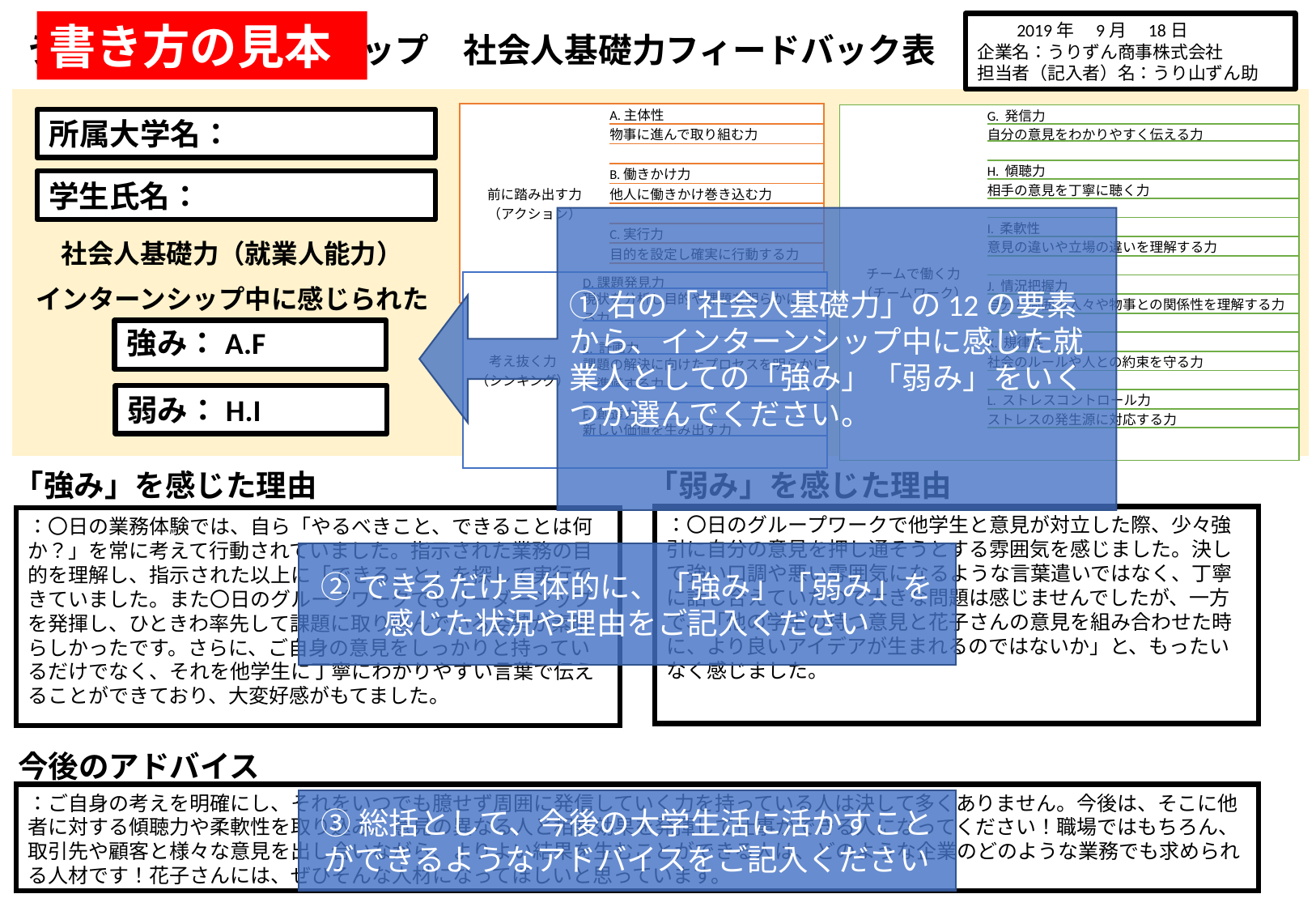

書き方の見本
　　2019年　9月　18日
企業名：うりずん商事株式会社
担当者（記入者）名：うり山ずん助
# うりずんインターンシップ　社会人基礎力フィードバック表

| 前に踏み出す力 （アクション） | A.主体性 |
| --- | --- |
|  | 物事に進んで取り組む力 |
|  |  |
|  | B.働きかけ力 |
|  | 他人に働きかけ巻き込む力 |
|  |  |
|  | C.実行力 |
|  | 目的を設定し確実に行動する力 |
|  |  |
| チームで働く力 （チームワーク） | G. 発信力 |
| --- | --- |
|  | 自分の意見をわかりやすく伝える力 |
|  |  |
|  | H. 傾聴力 |
|  | 相手の意見を丁寧に聴く力 |
|  |  |
|  | I. 柔軟性 |
|  | 意見の違いや立場の違いを理解する力 |
|  |  |
|  | J. 情況把握力 |
|  | 自分と周囲の人々や物事との関係性を理解する力 |
|  |  |
|  | K. 規律性 |
|  | 社会のルールや人との約束を守る力 |
|  |  |
|  | L. ストレスコントロール力 |
|  | ストレスの発生源に対応する力 |
|  |  |
所属大学名：
学生氏名：
①右の「社会人基礎力」の12の要素から、インターンシップ中に感じた就業人としての「強み」「弱み」をいくつか選んでください。
社会人基礎力（就業人能力）
インターンシップ中に感じられた
| 考え抜く力 （シンキング） | D.課題発見力 |
| --- | --- |
|  | 現状を分析し目的や課題を明らかにする力 |
|  |  |
|  | E. 計画力 |
|  | 課題の解決に向けたプロセスを明らかにし準備する力 |
|  |  |
|  | F. 創造力 |
|  | 新しい価値を生み出す力 |
|  |  |
強み：A.F
弱み：H.I
「強み」を感じた理由
「弱み」を感じた理由
：〇日のグループワークで他学生と意見が対立した際、少々強引に自分の意見を押し通そうとする雰囲気を感じました。決して強い口調や悪い雰囲気になるような言葉遣いではなく、丁寧に話し合えていたので大きな問題は感じませんでしたが、一方で、「他の学生の持つ意見と花子さんの意見を組み合わせた時に、より良いアイデアが生まれるのではないか」と、もったいなく感じました。
：〇日の業務体験では、自ら「やるべきこと、できることは何か？」を常に考えて行動されていました。指示された業務の目的を理解し、指示された以上に「できること」を探して実行できていました。また〇日のグループワークでもリーダーシップを発揮し、ひときわ率先して課題に取り組んでいる姿勢が素晴らしかったです。さらに、ご自身の意見をしっかりと持っているだけでなく、それを他学生に丁寧にわかりやすい言葉で伝えることができており、大変好感がもてました。
②できるだけ具体的に、「強み」「弱み」を感じた状況や理由をご記入ください
今後のアドバイス
：ご自身の考えを明確にし、それをいつでも臆せず周囲に発信していく力を持っている人は決して多くありません。今後は、そこに他者に対する傾聴力や柔軟性を取り込み、意見の異なる人と相乗効果を発揮して仕事ができる人になってください！職場ではもちろん、取引先や顧客と様々な意見を出し合いながら、よりよい結果を生むことができる人は、どのような企業のどのような業務でも求められる人材です！花子さんには、ぜひそんな人材になってほしいと思っています。
③総括として、今後の大学生活に活かすことができるようなアドバイスをご記入ください